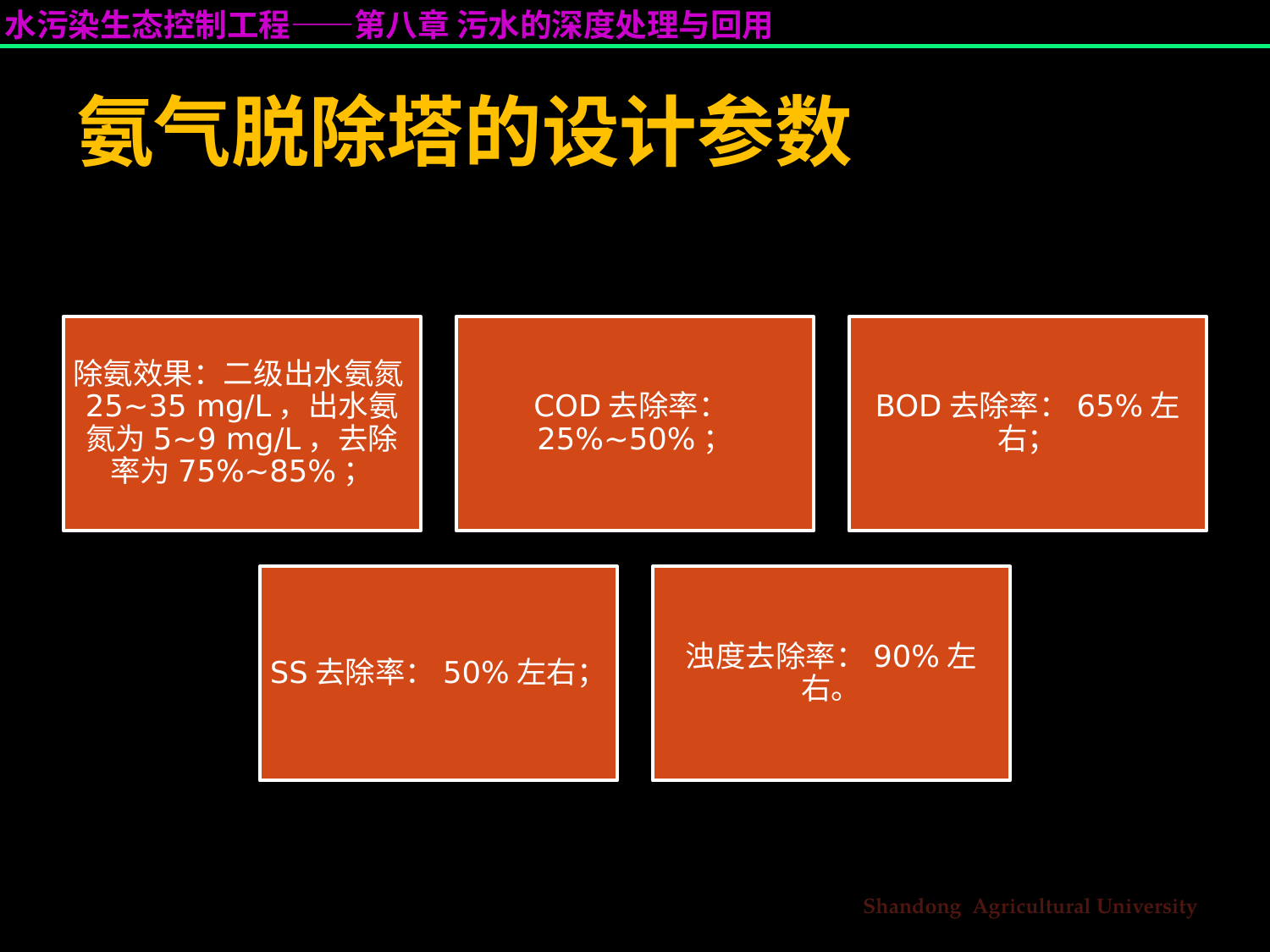

# 氨气脱除塔的设计参数
除氨效果：二级出水氨氮25~35 mg/L，出水氨氮为5~9 mg/L，去除率为75%~85%；
COD去除率：25%~50%；
BOD去除率：65%左右；
SS去除率：50%左右；
浊度去除率：90%左右。